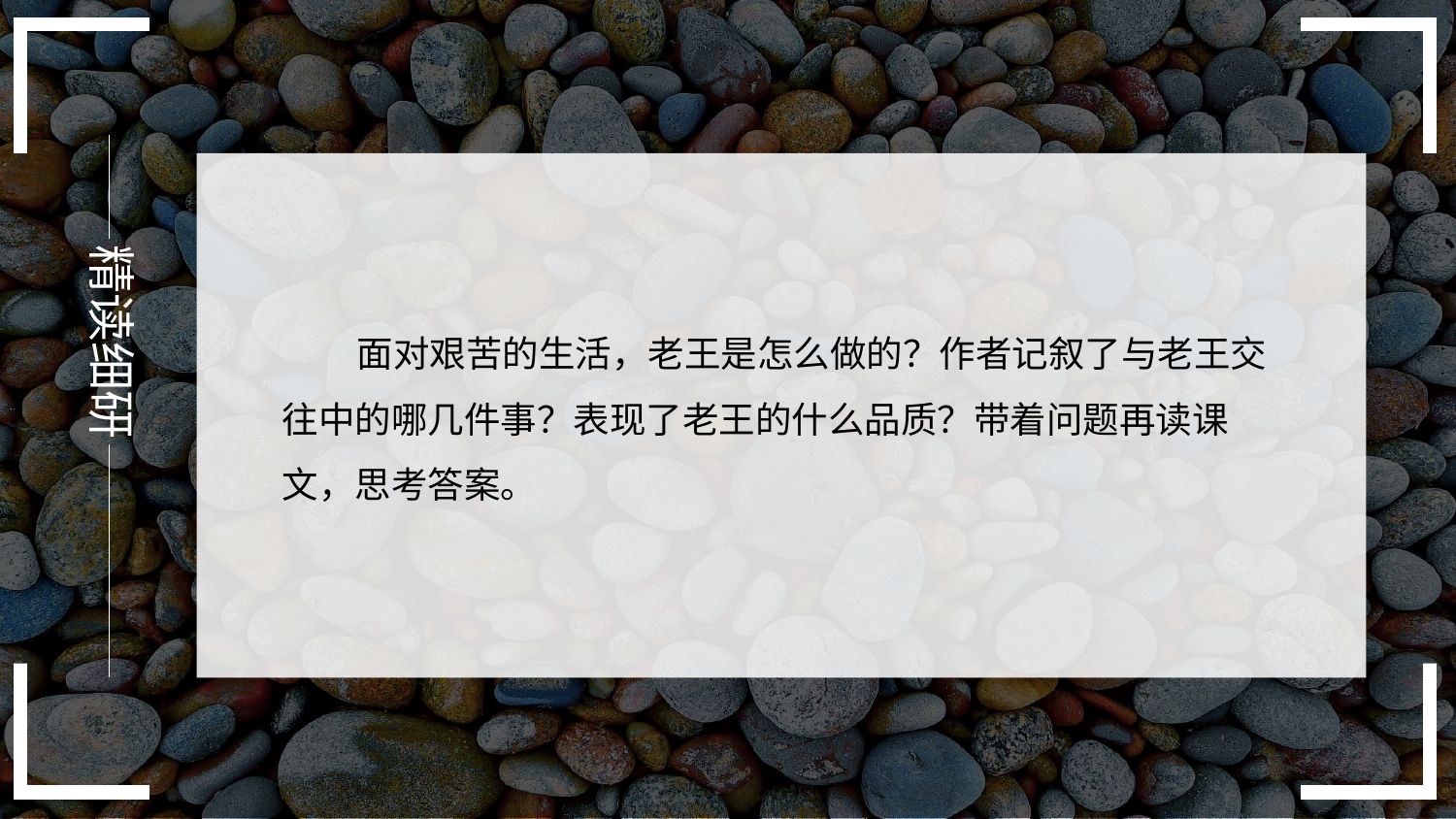

精读细研

        面对艰苦的生活，老王是怎么做的？作者记叙了与老王交往中的哪几件事？表现了老王的什么品质？带着问题再读课文，思考答案。